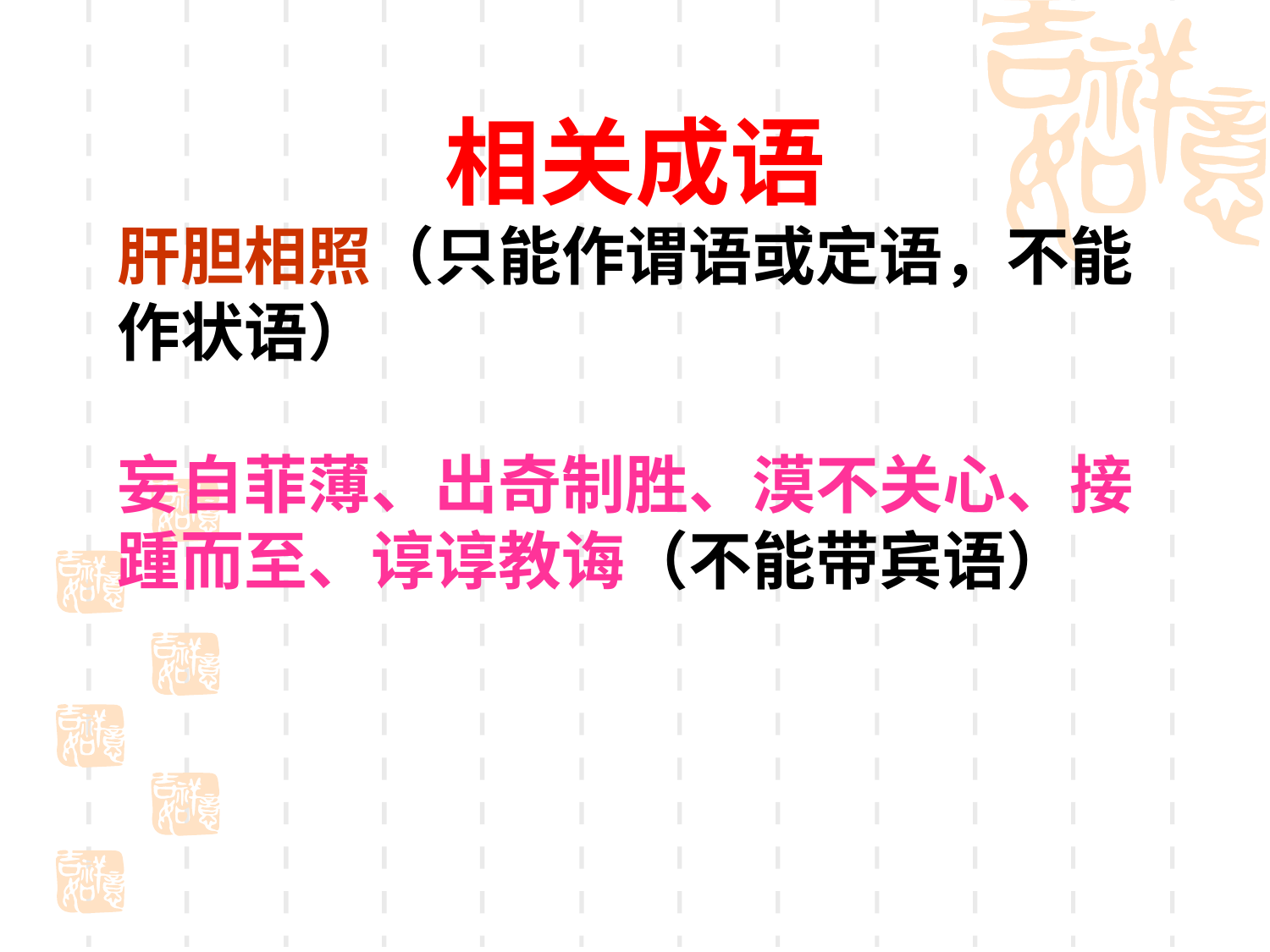

相关成语
肝胆相照（只能作谓语或定语，不能作状语）

妄自菲薄、出奇制胜、漠不关心、接踵而至、谆谆教诲（不能带宾语）